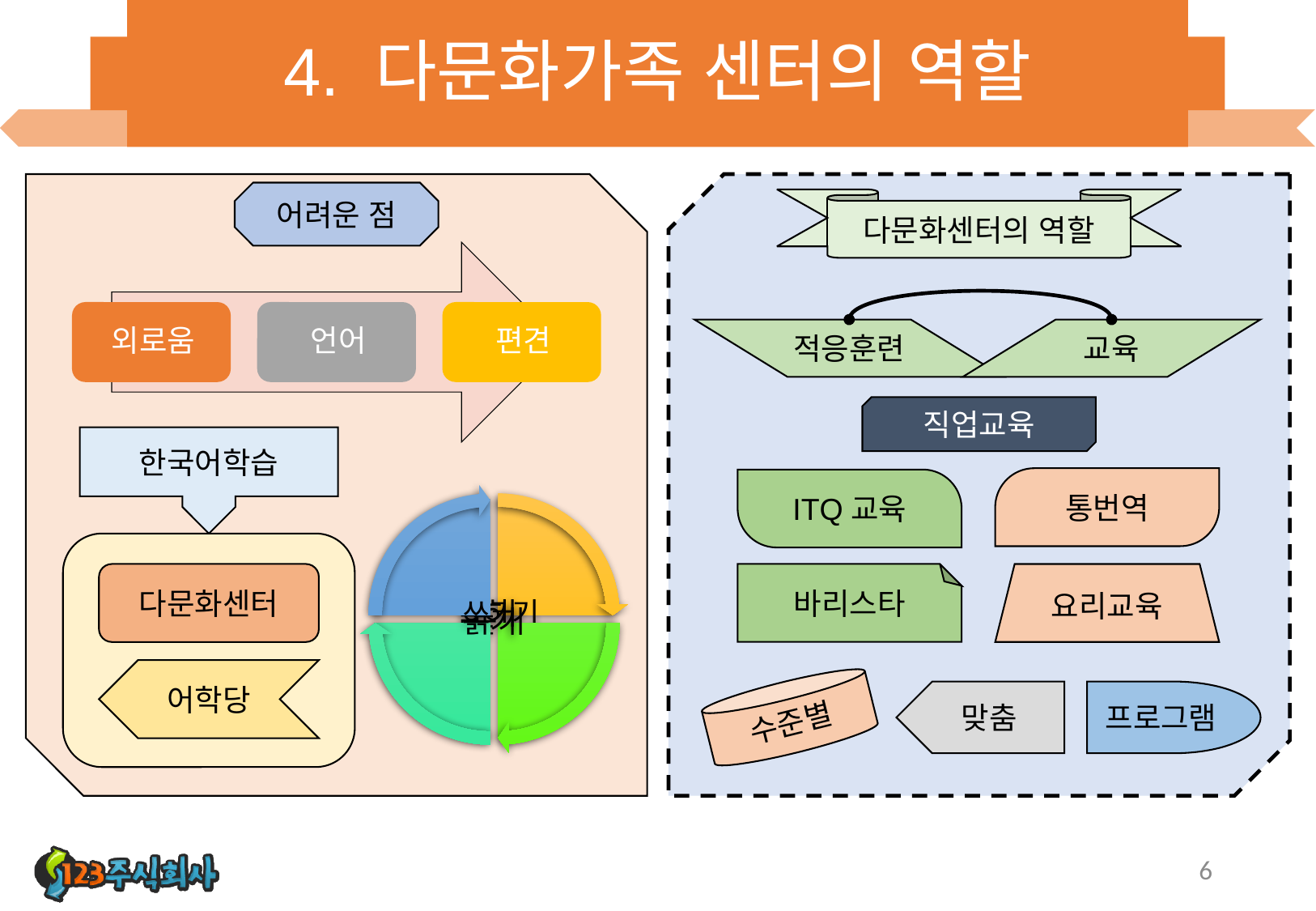

# 4. 다문화가족 센터의 역할

어려운 점
다문화센터의 역할
외로움
언어
편견
적응훈련
교육
직업교육
한국어학습
통번역
ITQ교육
말하기
듣기
읽기
쓰기

다문화센터

요리교육
바리스타
어학당
수준별
맞춤
프로그램
6